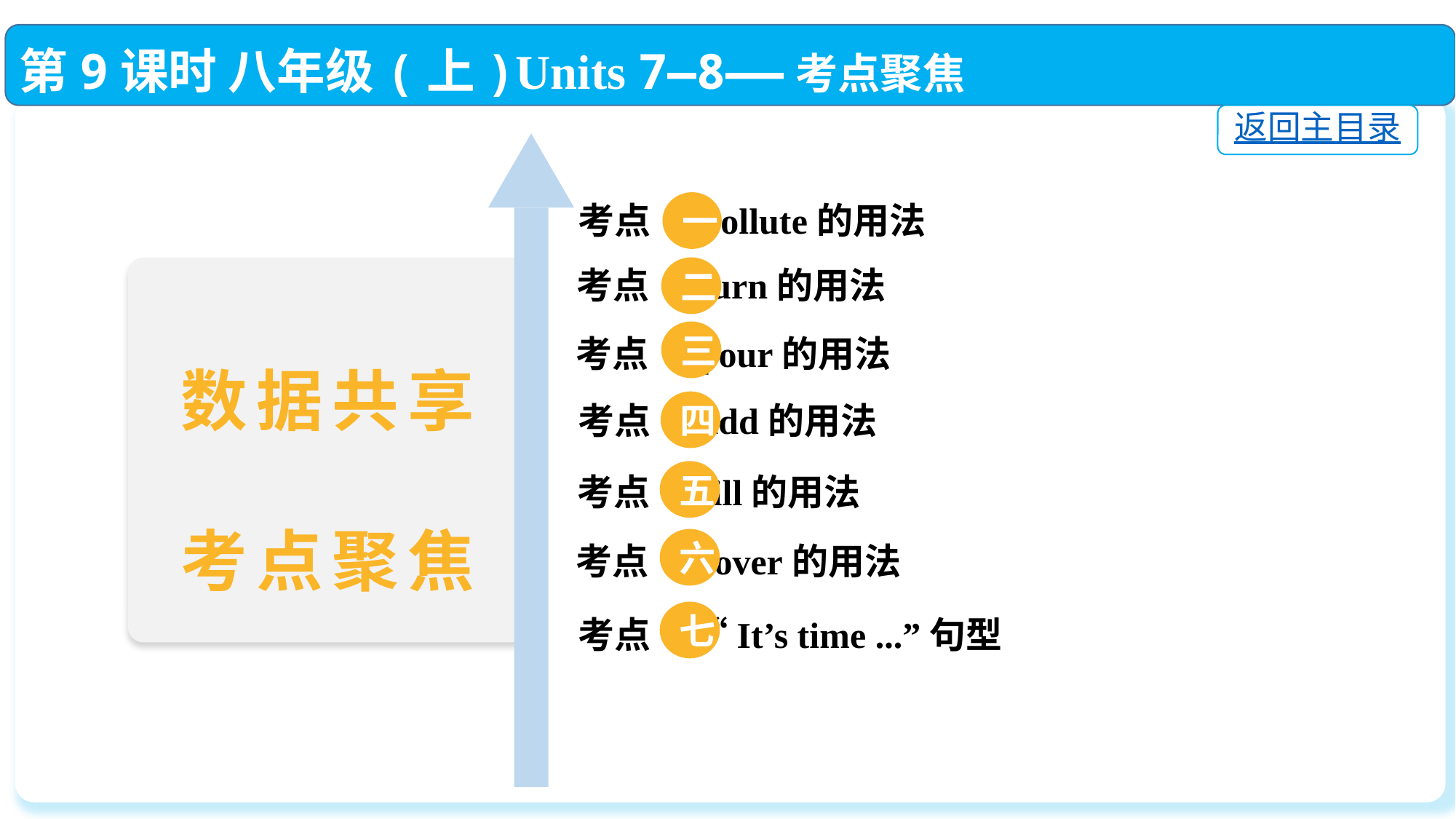

第9课时 八年级(上)Units 7—8——考点聚焦

返回主目录

一
考点     pollute的用法

考点     turn的用法
二

三
考点     pour的用法
数据共享
考点聚焦
四
考点     add的用法
五
考点     fill的用法
六
考点     cover的用法
七
考点     “It’s time ...”句型